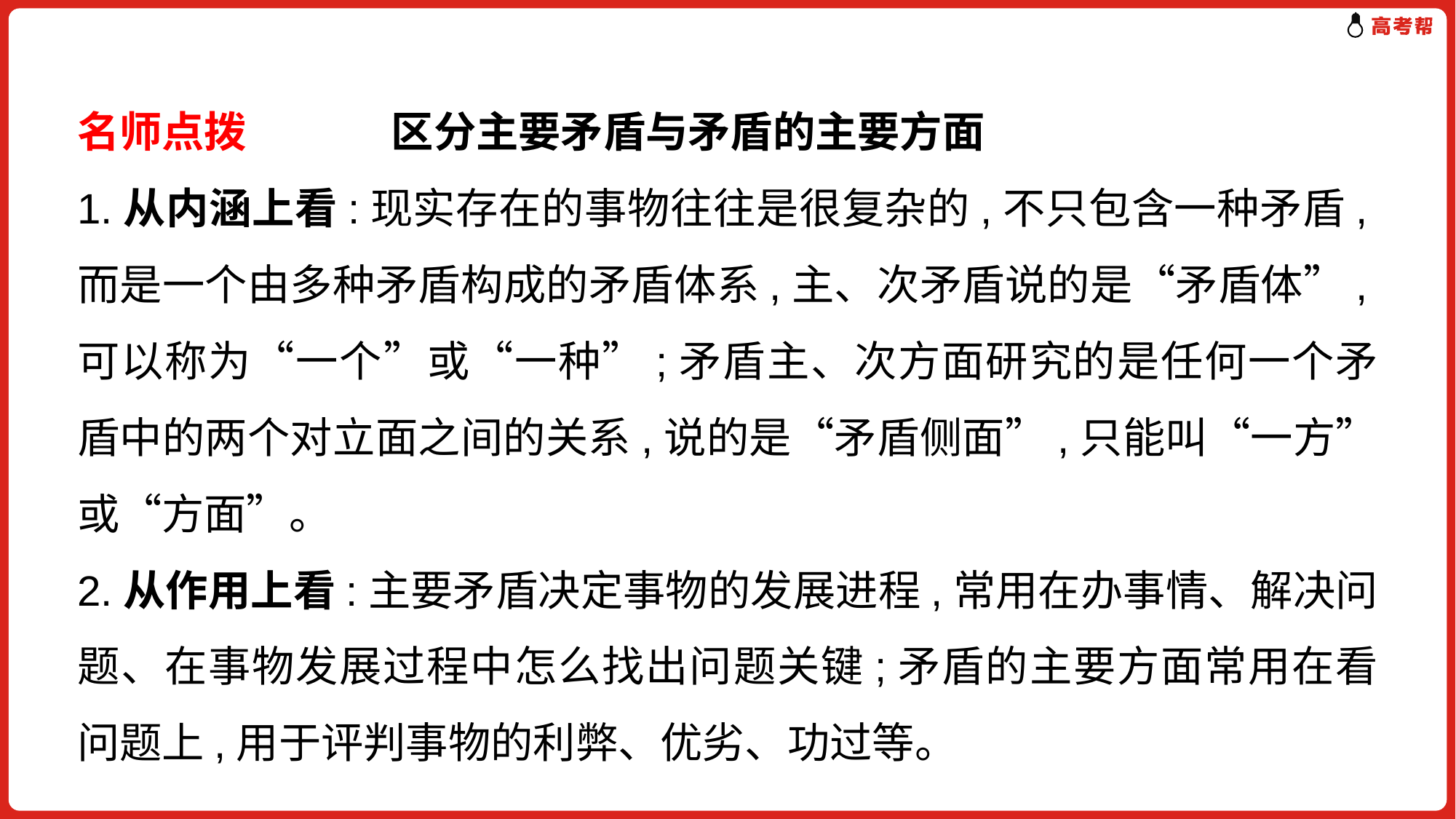

名师点拨               区分主要矛盾与矛盾的主要方面
1.从内涵上看:现实存在的事物往往是很复杂的,不只包含一种矛盾,而是一个由多种矛盾构成的矛盾体系,主、次矛盾说的是“矛盾体”,可以称为“一个”或“一种”;矛盾主、次方面研究的是任何一个矛盾中的两个对立面之间的关系,说的是“矛盾侧面”,只能叫“一方”或“方面”。
2.从作用上看:主要矛盾决定事物的发展进程,常用在办事情、解决问题、在事物发展过程中怎么找出问题关键;矛盾的主要方面常用在看问题上,用于评判事物的利弊、优劣、功过等。